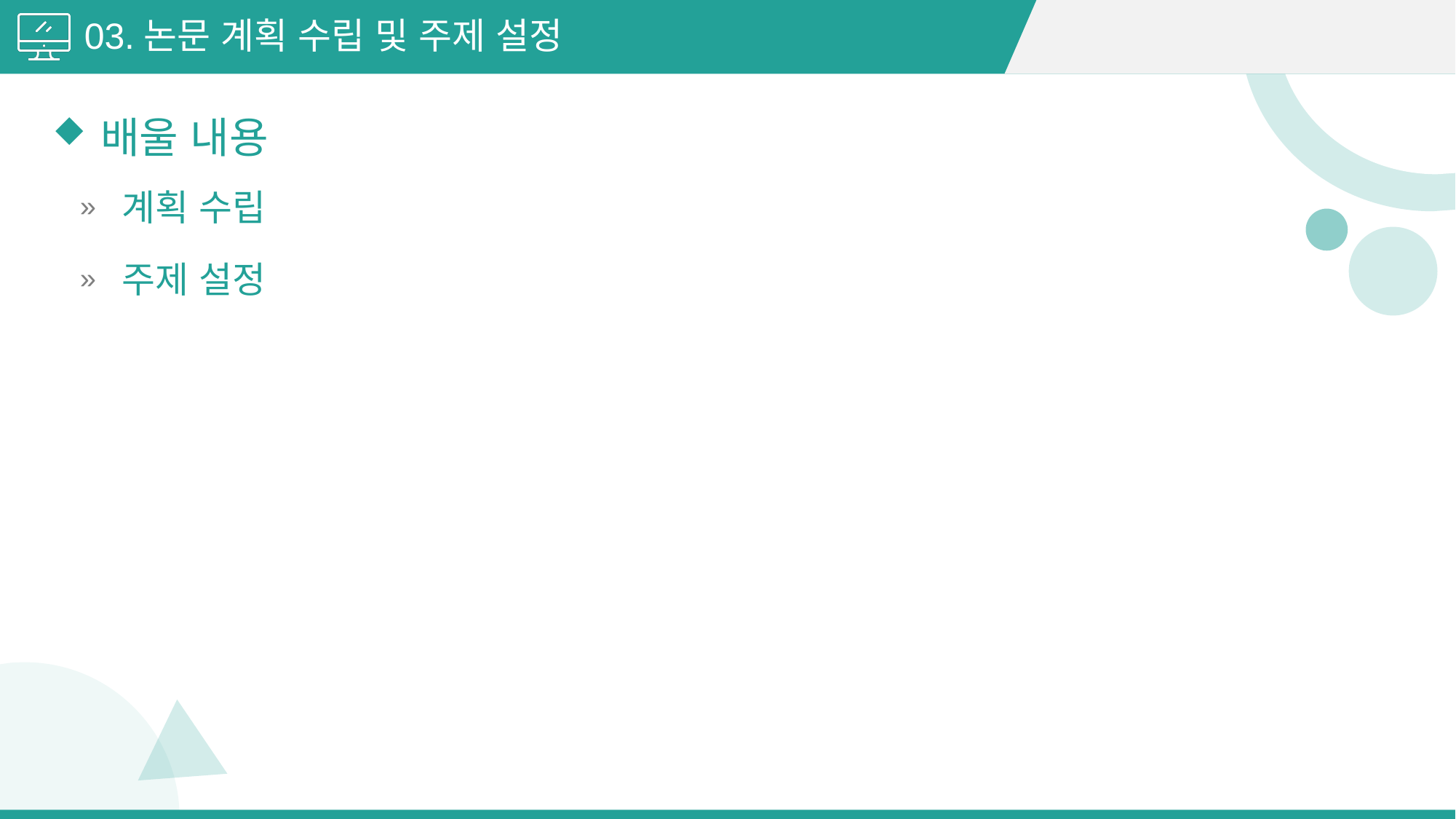

03.논문 계획 수립 및 주제 설정
배울 내용
계획 수립
주제 설정